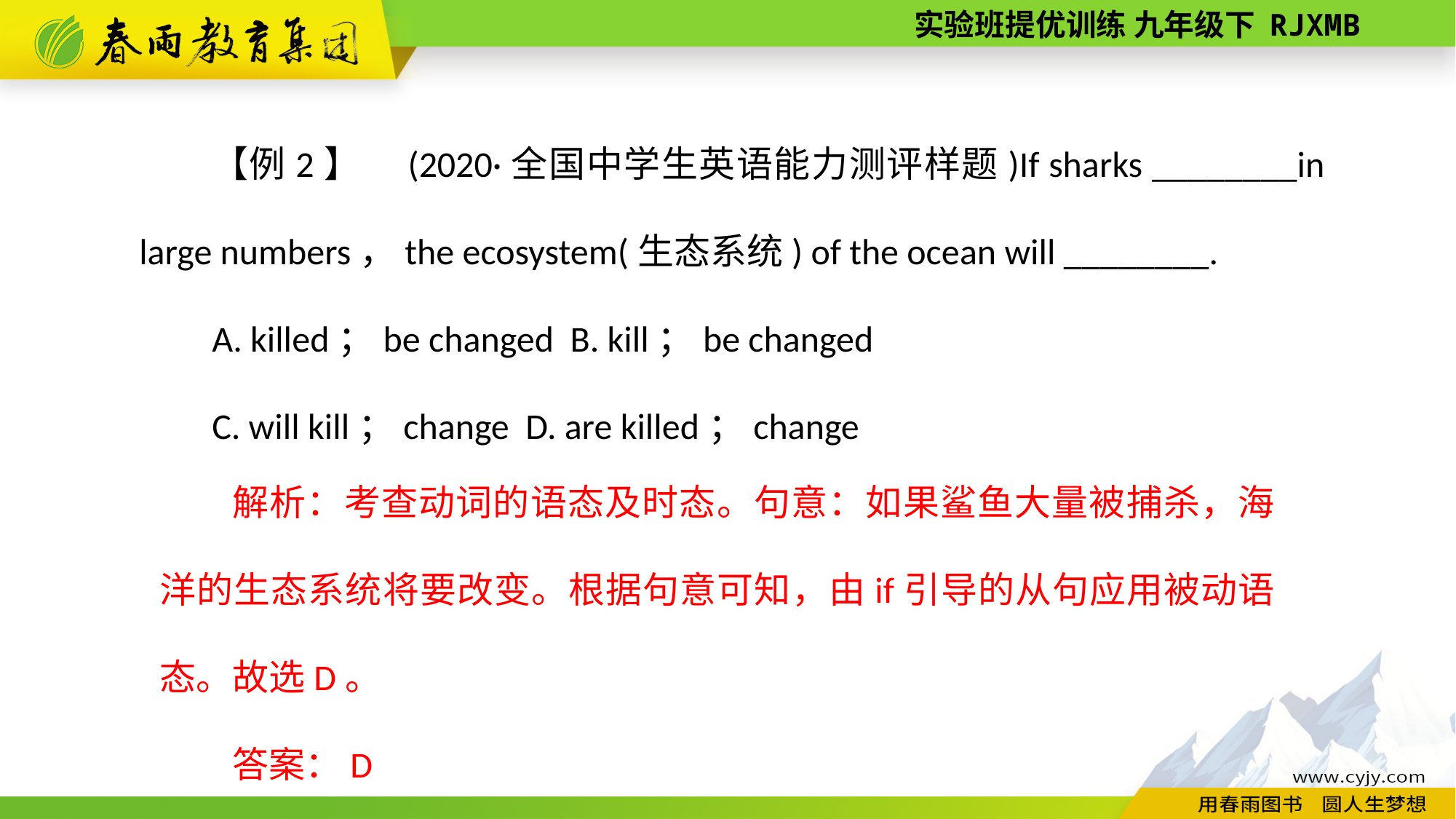

【例2】　(2020·全国中学生英语能力测评样题)If sharks ________in large numbers，the ecosystem(生态系统) of the ocean will ________.
A. killed；be changed  B. kill；be changed
C. will kill；change  D. are killed；change
解析：考查动词的语态及时态。句意：如果鲨鱼大量被捕杀，海洋的生态系统将要改变。根据句意可知，由if引导的从句应用被动语态。故选D。
答案：D